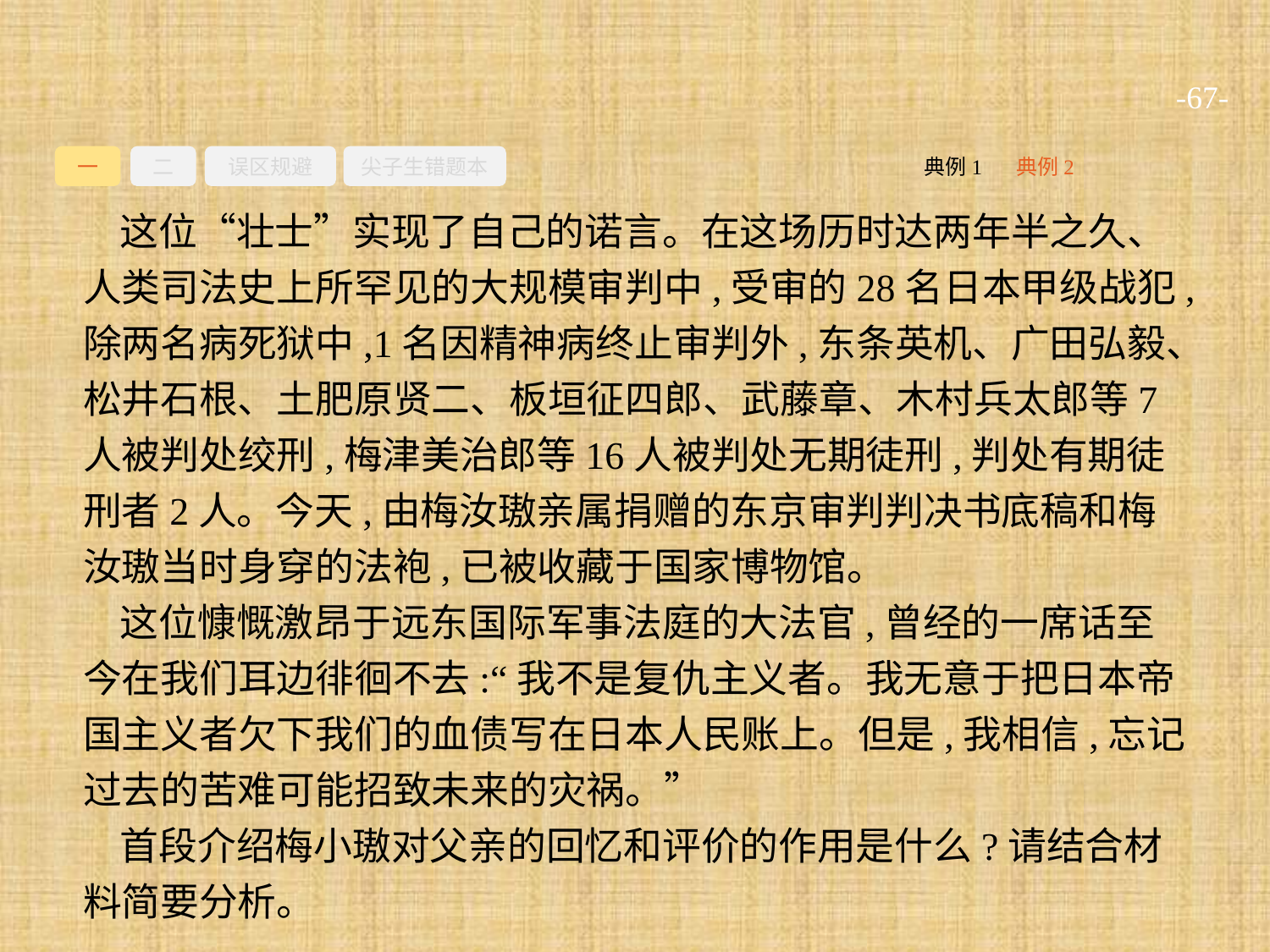

-67-
一
二
误区规避
尖子生错题本
典例2
典例1
这位“壮士”实现了自己的诺言。在这场历时达两年半之久、人类司法史上所罕见的大规模审判中,受审的28名日本甲级战犯,除两名病死狱中,1名因精神病终止审判外,东条英机、广田弘毅、松井石根、土肥原贤二、板垣征四郎、武藤章、木村兵太郎等7人被判处绞刑,梅津美治郎等16人被判处无期徒刑,判处有期徒刑者2人。今天,由梅汝璈亲属捐赠的东京审判判决书底稿和梅汝璈当时身穿的法袍,已被收藏于国家博物馆。
这位慷慨激昂于远东国际军事法庭的大法官,曾经的一席话至今在我们耳边徘徊不去:“我不是复仇主义者。我无意于把日本帝国主义者欠下我们的血债写在日本人民账上。但是,我相信,忘记过去的苦难可能招致未来的灾祸。”
首段介绍梅小璈对父亲的回忆和评价的作用是什么?请结合材料简要分析。